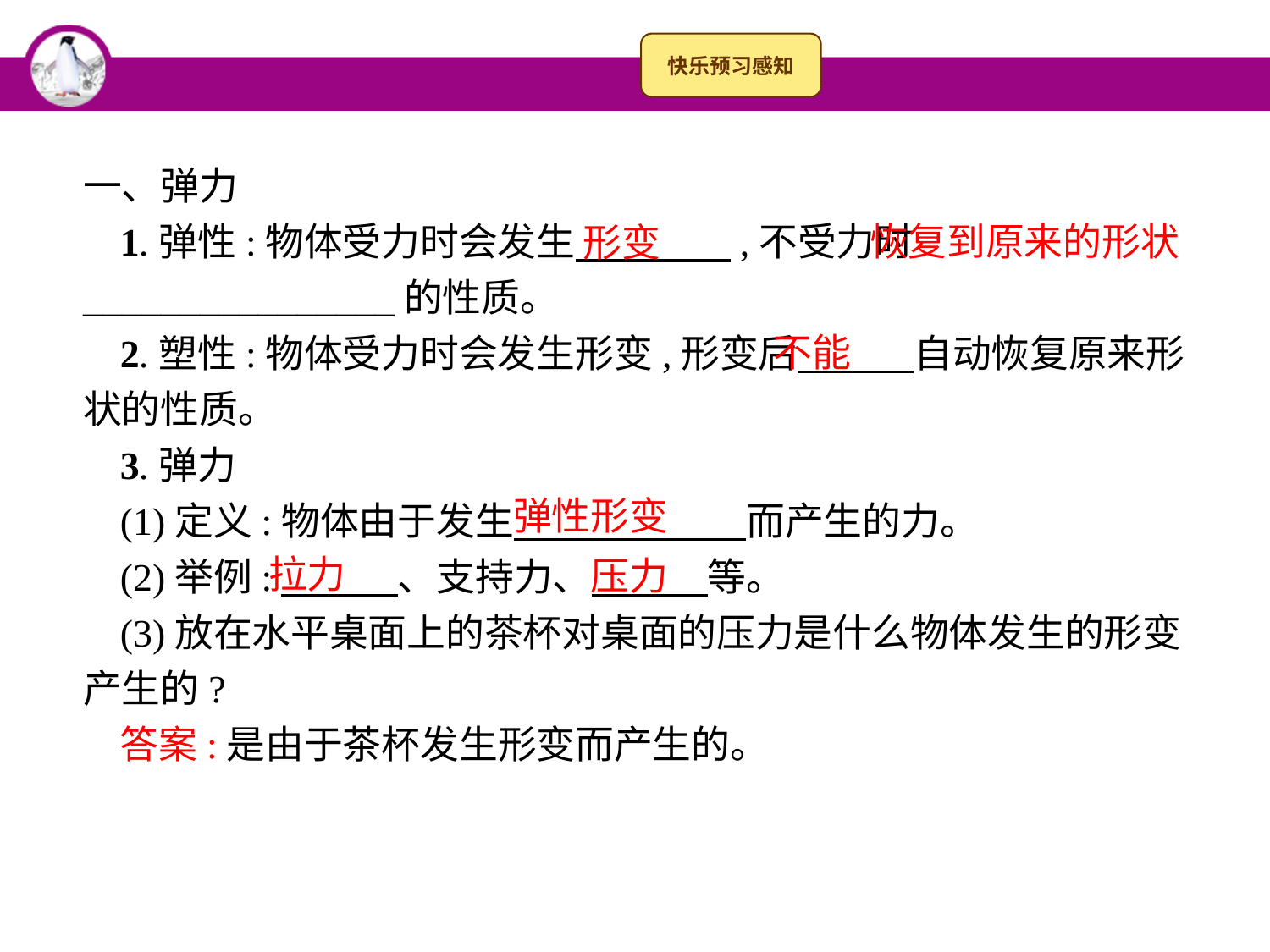

一、弹力
1.弹性:物体受力时会发生　　　　,不受力时________________的性质。
2.塑性:物体受力时会发生形变,形变后　　　自动恢复原来形状的性质。
3.弹力
(1)定义:物体由于发生　　　　　　而产生的力。
(2)举例:　　　、支持力、　　　等。
(3)放在水平桌面上的茶杯对桌面的压力是什么物体发生的形变产生的?
答案:是由于茶杯发生形变而产生的。
恢复到原来的形状
形变
不能
弹性形变
拉力
压力